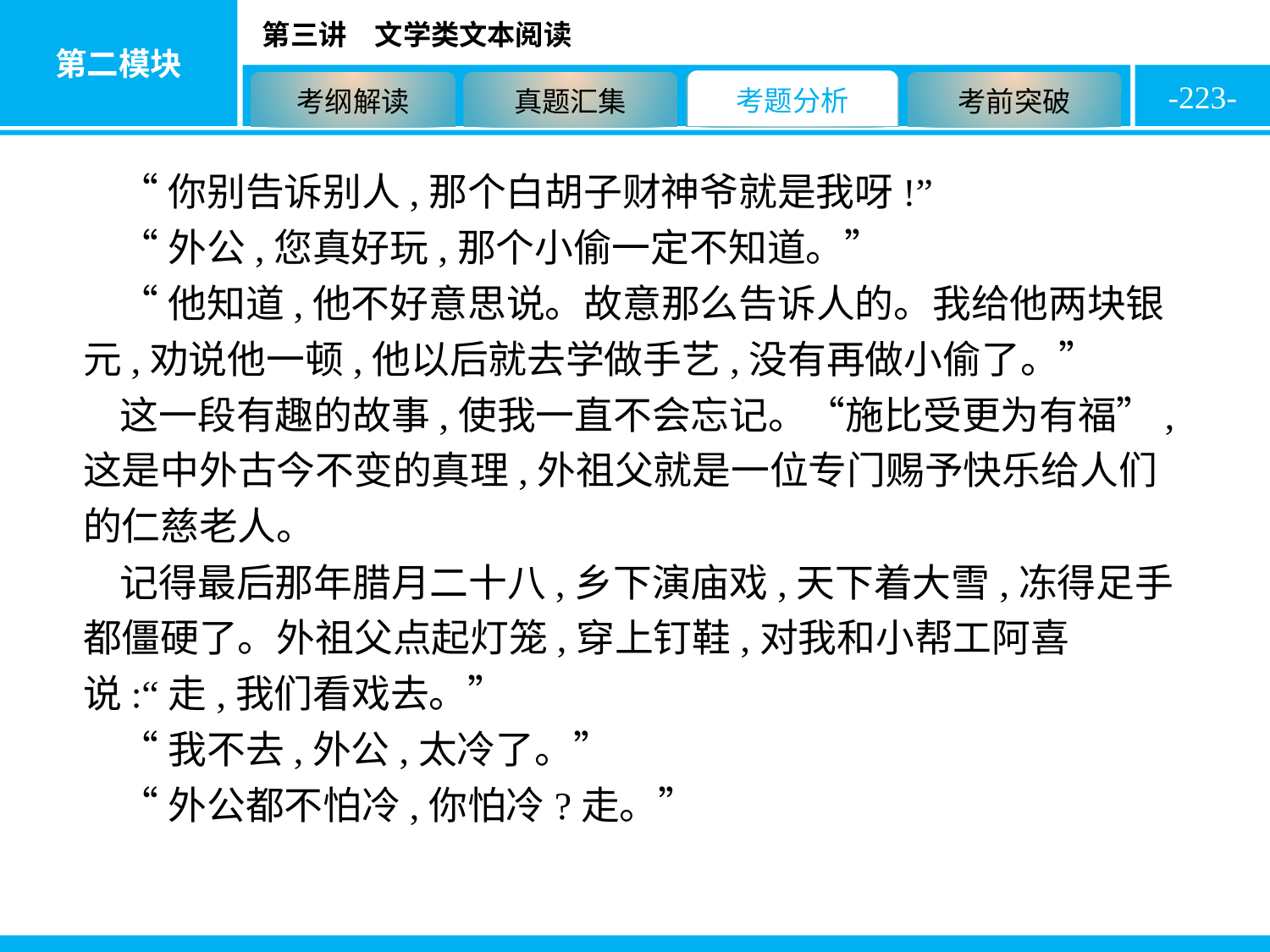

-223-
“你别告诉别人,那个白胡子财神爷就是我呀!”
“外公,您真好玩,那个小偷一定不知道。”
“他知道,他不好意思说。故意那么告诉人的。我给他两块银元,劝说他一顿,他以后就去学做手艺,没有再做小偷了。”
这一段有趣的故事,使我一直不会忘记。“施比受更为有福”,这是中外古今不变的真理,外祖父就是一位专门赐予快乐给人们的仁慈老人。
记得最后那年腊月二十八,乡下演庙戏,天下着大雪,冻得足手都僵硬了。外祖父点起灯笼,穿上钉鞋,对我和小帮工阿喜说:“走,我们看戏去。”
“我不去,外公,太冷了。”
“外公都不怕冷,你怕冷?走。”